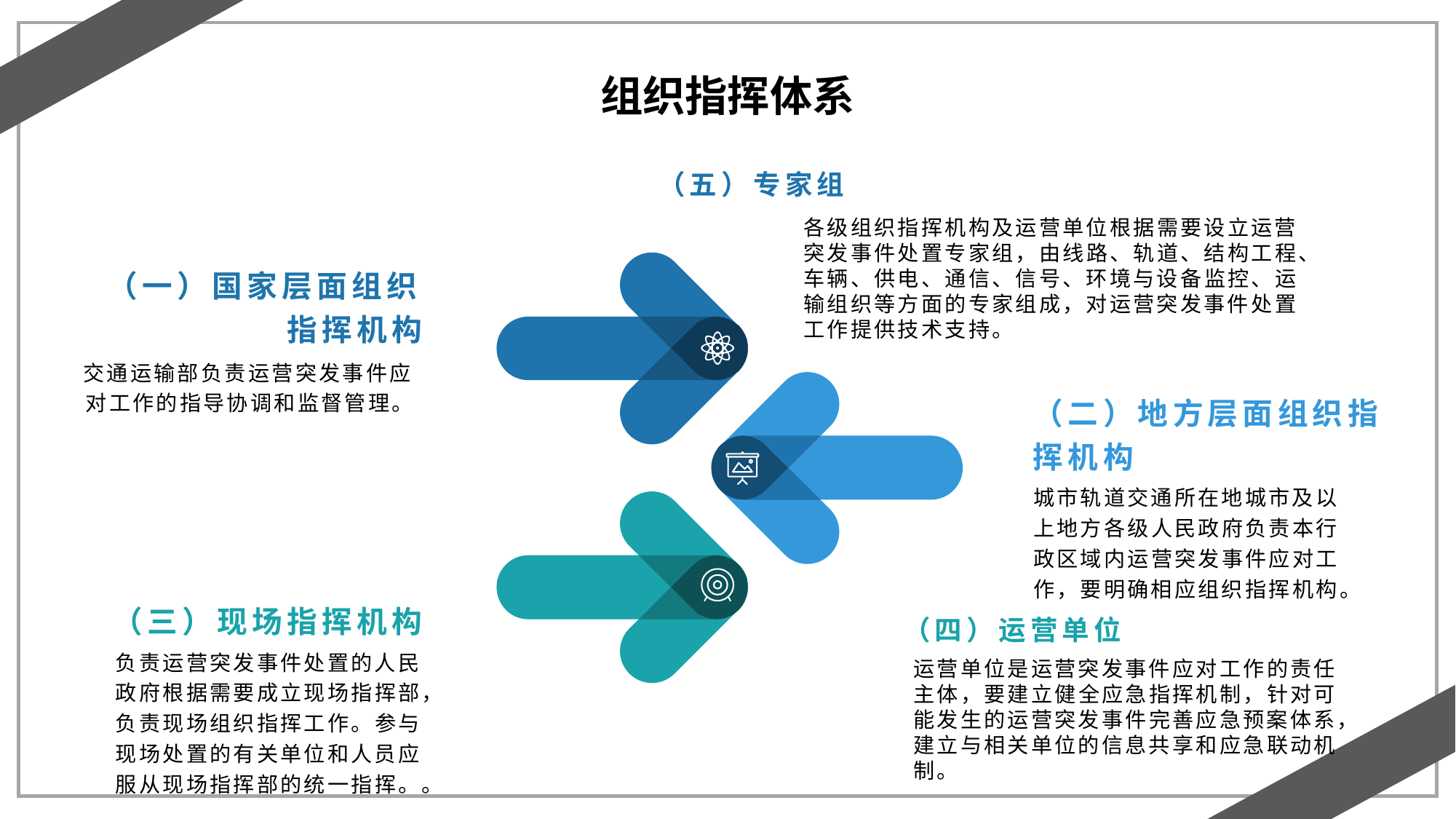

组织指挥体系
（五）专家组
各级组织指挥机构及运营单位根据需要设立运营突发事件处置专家组，由线路、轨道、结构工程、车辆、供电、通信、信号、环境与设备监控、运输组织等方面的专家组成，对运营突发事件处置工作提供技术支持。

（一）国家层面组织指挥机构

交通运输部负责运营突发事件应对工作的指导协调和监督管理。

（二）地方层面组织指挥机构

城市轨道交通所在地城市及以上地方各级人民政府负责本行政区域内运营突发事件应对工作，要明确相应组织指挥机构。

（三）现场指挥机构

（四）运营单位
负责运营突发事件处置的人民政府根据需要成立现场指挥部，负责现场组织指挥工作。参与现场处置的有关单位和人员应服从现场指挥部的统一指挥。。
运营单位是运营突发事件应对工作的责任主体，要建立健全应急指挥机制，针对可能发生的运营突发事件完善应急预案体系，建立与相关单位的信息共享和应急联动机制。